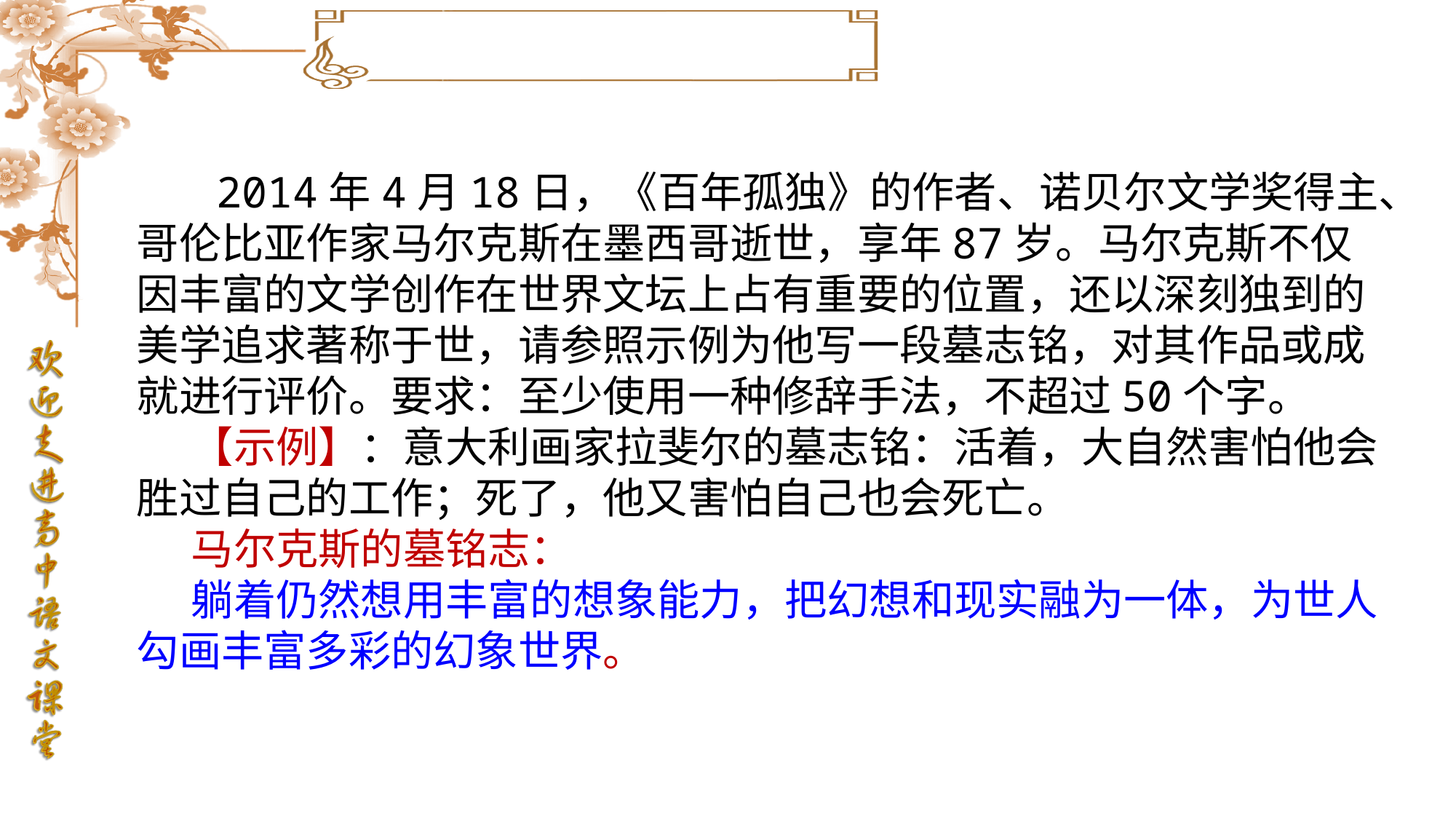

2014年4月18日，《百年孤独》的作者、诺贝尔文学奖得主、哥伦比亚作家马尔克斯在墨西哥逝世，享年87岁。马尔克斯不仅因丰富的文学创作在世界文坛上占有重要的位置，还以深刻独到的美学追求著称于世，请参照示例为他写一段墓志铭，对其作品或成就进行评价。要求：至少使用一种修辞手法，不超过50个字。
【示例】：意大利画家拉斐尔的墓志铭：活着，大自然害怕他会胜过自己的工作；死了，他又害怕自己也会死亡。
马尔克斯的墓铭志：
躺着仍然想用丰富的想象能力，把幻想和现实融为一体，为世人勾画丰富多彩的幻象世界。